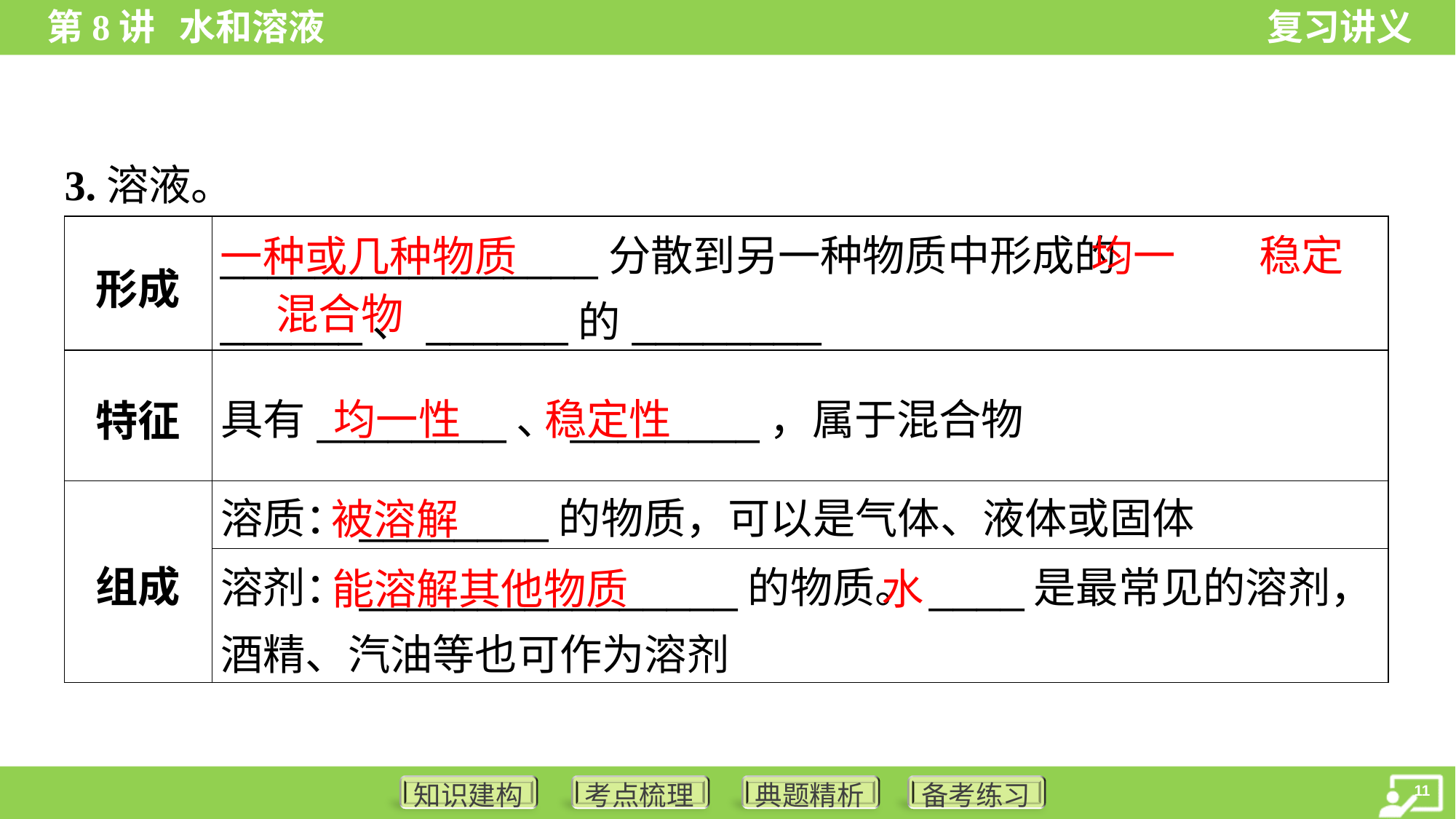

3.溶液。
均一
稳定
| 形成 | \_\_\_\_\_\_\_\_\_\_\_\_\_\_\_\_分散到另一种物质中形成的\_\_\_\_\_\_、\_\_\_\_\_\_的\_\_\_\_\_\_\_\_ |
| --- | --- |
| 特征 | 具有\_\_\_\_\_\_\_\_、\_\_\_\_\_\_\_\_，属于混合物 |
| 组成 | 溶质：\_\_\_\_\_\_\_\_的物质，可以是气体、液体或固体 |
|  | 溶剂：\_\_\_\_\_\_\_\_\_\_\_\_\_\_\_\_的物质。\_\_\_\_是最常见的溶剂，酒精、汽油等也可作为溶剂 |
一种或几种物质
混合物
均一性
稳定性
被溶解
能溶解其他物质
水